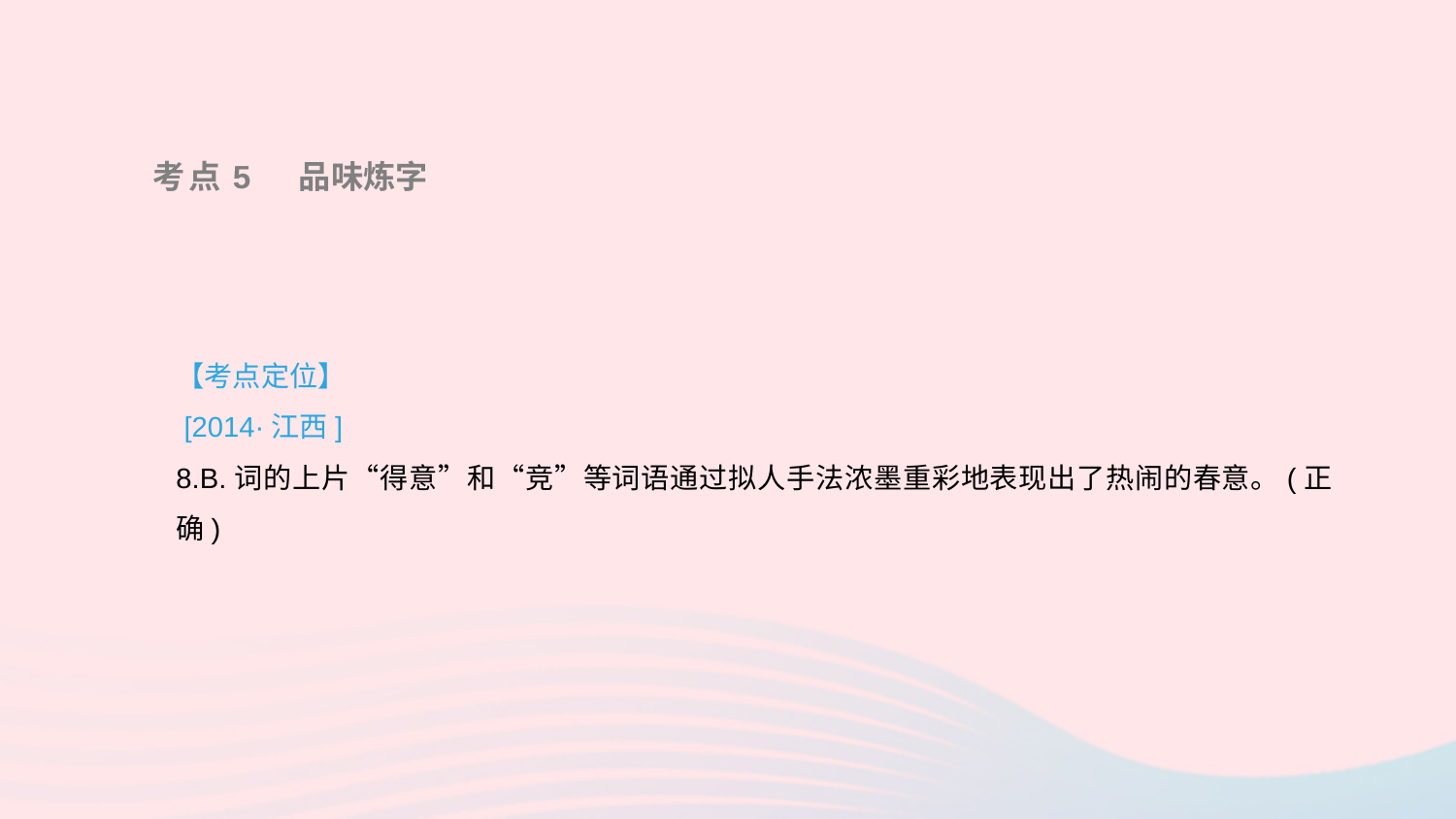

考点5　品味炼字
【考点定位】
 [2014·江西]
8.B.词的上片“得意”和“竞”等词语通过拟人手法浓墨重彩地表现出了热闹的春意。(正确)